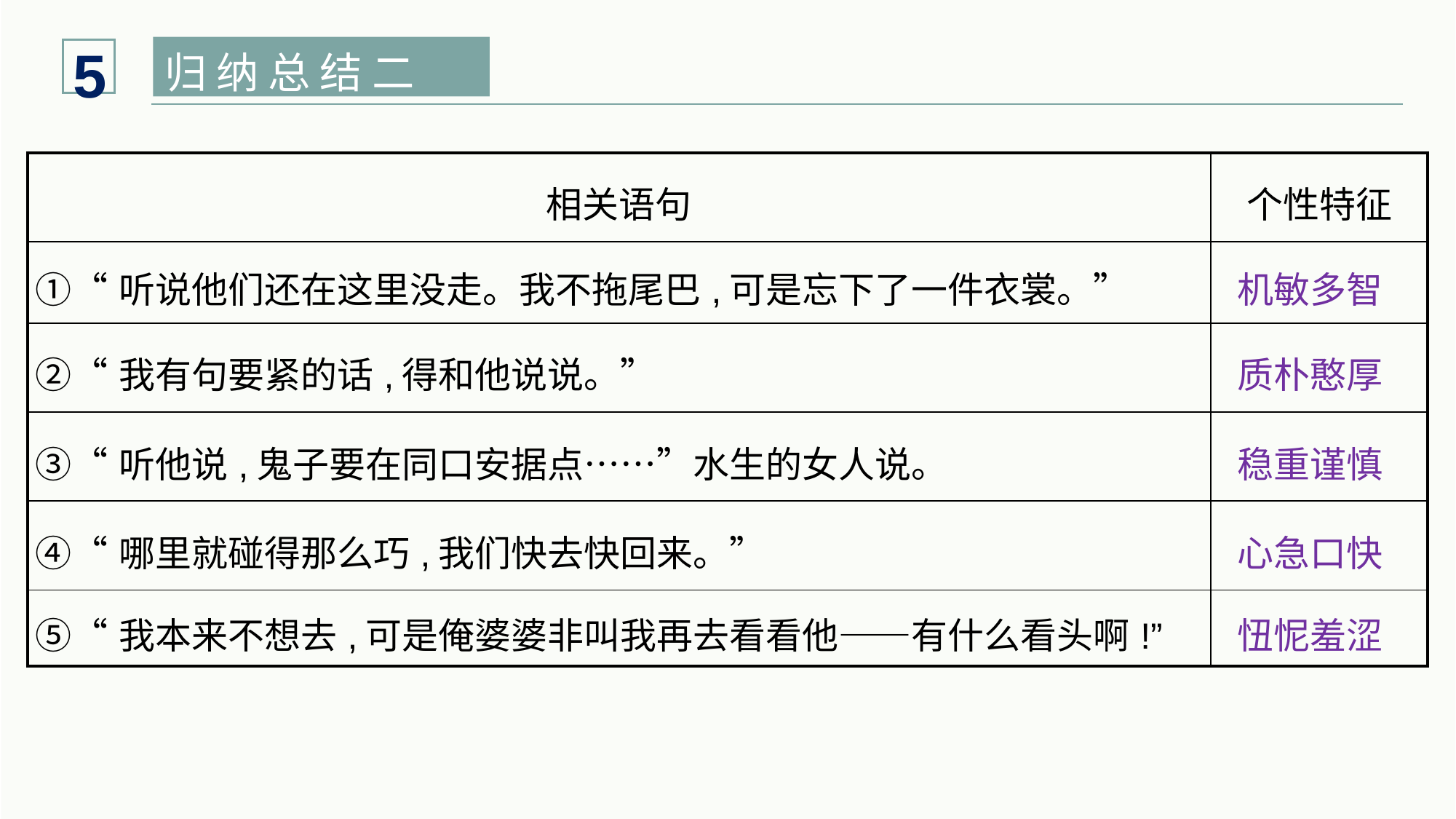

5
归 纳 总 结 二

| 相关语句 | 个性特征 |
| --- | --- |
| ①“听说他们还在这里没走。我不拖尾巴,可是忘下了一件衣裳。” | 机敏多智 |
| ②“我有句要紧的话,得和他说说。” | 质朴憨厚 |
| ③“听他说,鬼子要在同口安据点……”水生的女人说。 | 稳重谨慎 |
| ④“哪里就碰得那么巧,我们快去快回来。” | 心急口快 |
| ⑤“我本来不想去,可是俺婆婆非叫我再去看看他——有什么看头啊!” | 忸怩羞涩 |